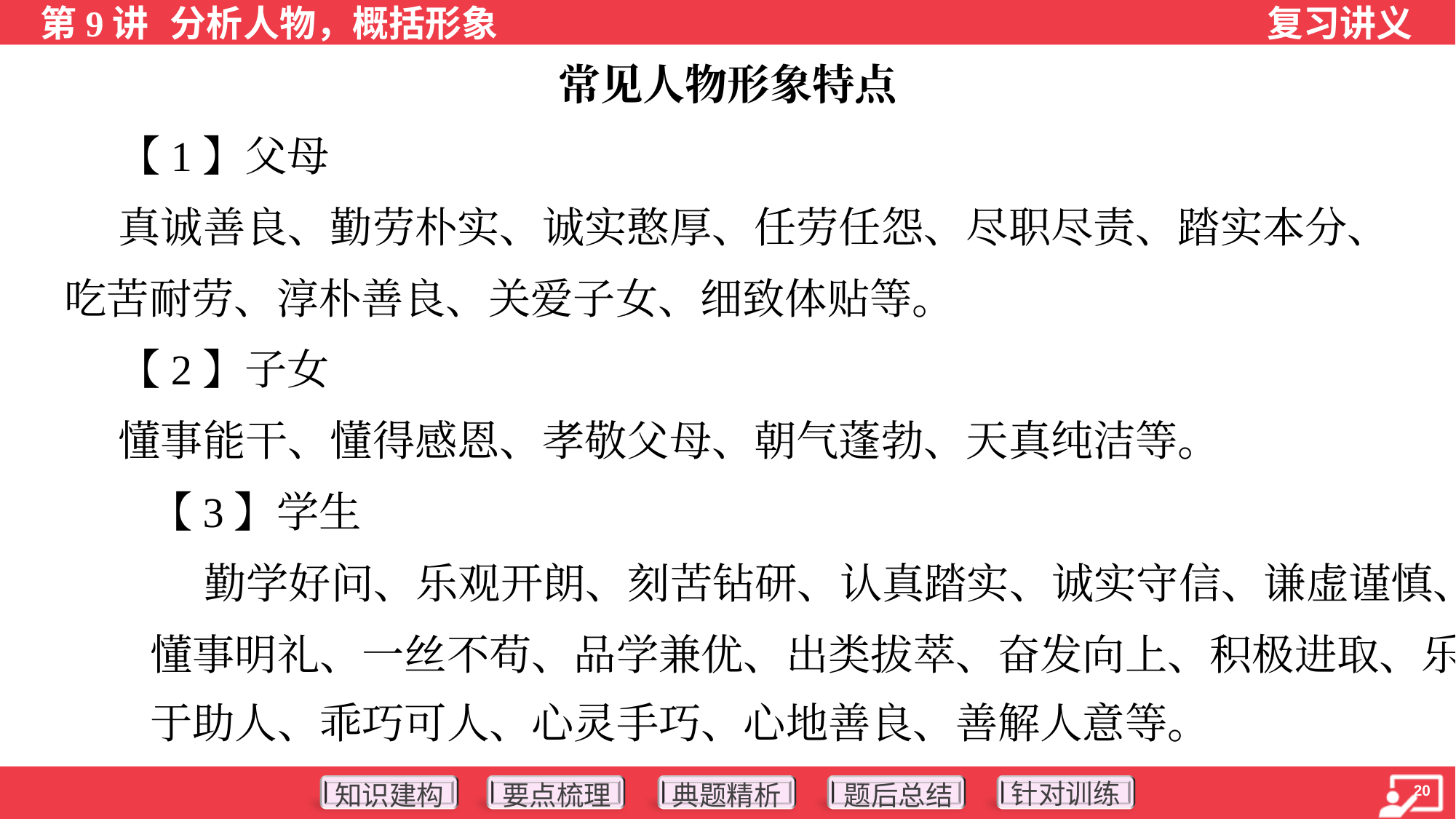

常见人物形象特点
    【1】父母
    真诚善良、勤劳朴实、诚实憨厚、任劳任怨、尽职尽责、踏实本分、
吃苦耐劳、淳朴善良、关爱子女、细致体贴等。
    【2】子女
    懂事能干、懂得感恩、孝敬父母、朝气蓬勃、天真纯洁等。
【3】学生
    勤学好问、乐观开朗、刻苦钻研、认真踏实、诚实守信、谦虚谨慎、
懂事明礼、一丝不苟、品学兼优、出类拔萃、奋发向上、积极进取、乐
于助人、乖巧可人、心灵手巧、心地善良、善解人意等。